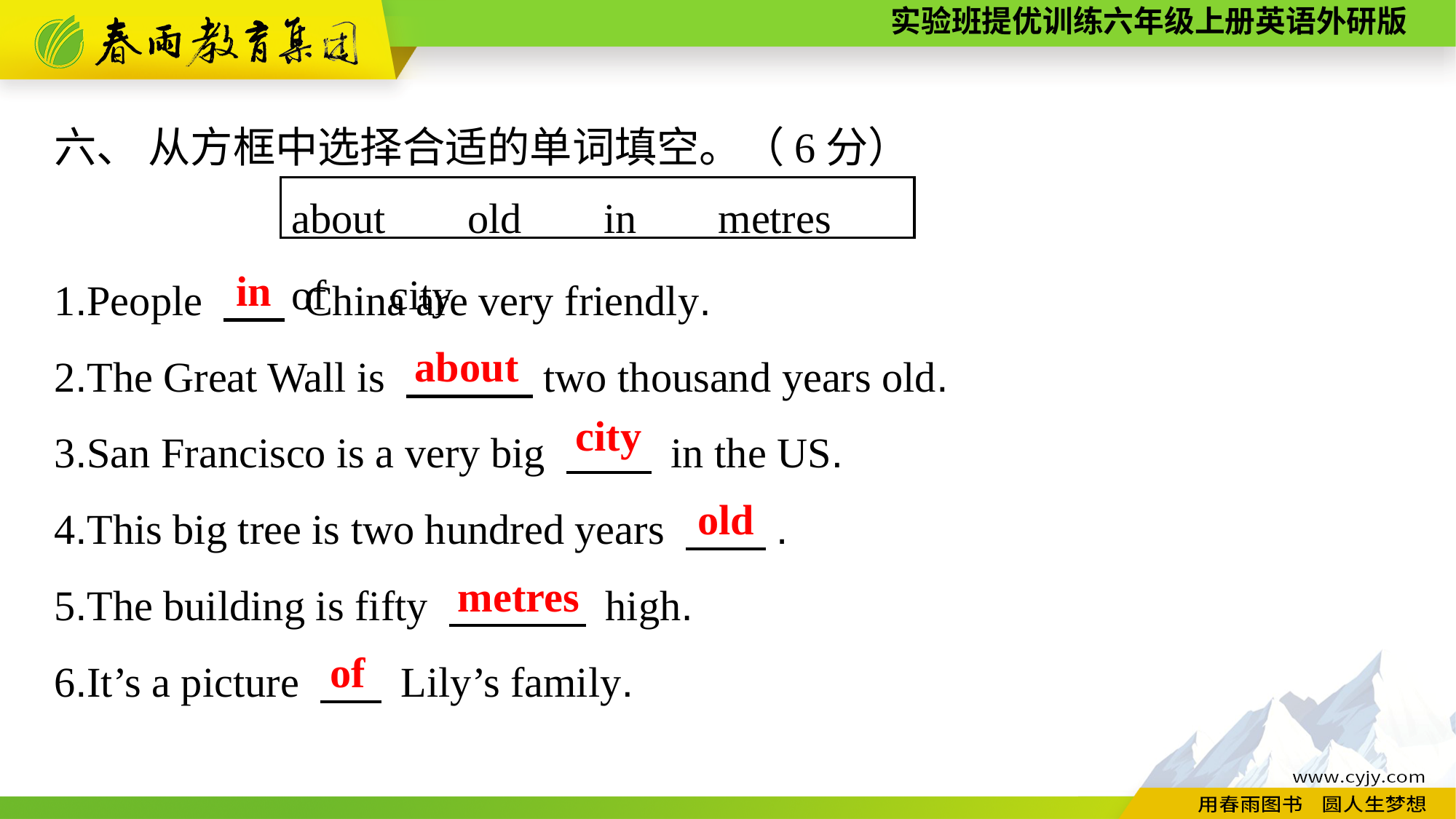

六、 从方框中选择合适的单词填空。（6分）

1.People 　   China are very friendly.
2.The Great Wall is 　　　two thousand years old.
3.San Francisco is a very big 　　 in the US.
4.This big tree is two hundred years 　    .
5.The building is fifty 　　　  high.
6.It’s a picture 　   Lily’s family.
about　old　in　metres　of　city

in
about
city
old
metres
of